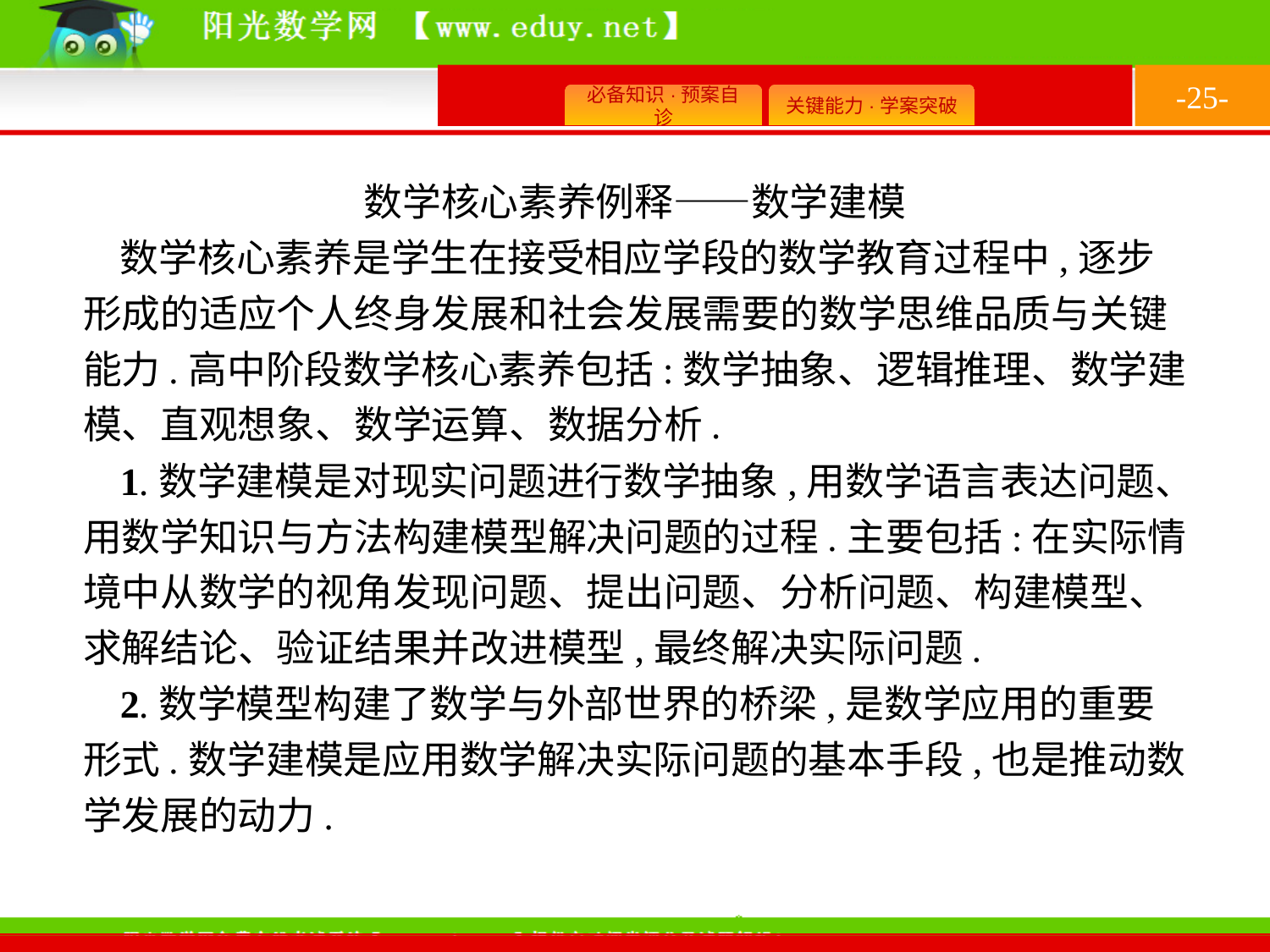

-25-
数学核心素养例释——数学建模
数学核心素养是学生在接受相应学段的数学教育过程中,逐步形成的适应个人终身发展和社会发展需要的数学思维品质与关键能力.高中阶段数学核心素养包括:数学抽象、逻辑推理、数学建模、直观想象、数学运算、数据分析.
1.数学建模是对现实问题进行数学抽象,用数学语言表达问题、用数学知识与方法构建模型解决问题的过程.主要包括:在实际情境中从数学的视角发现问题、提出问题、分析问题、构建模型、求解结论、验证结果并改进模型,最终解决实际问题.
2.数学模型构建了数学与外部世界的桥梁,是数学应用的重要形式.数学建模是应用数学解决实际问题的基本手段,也是推动数学发展的动力.